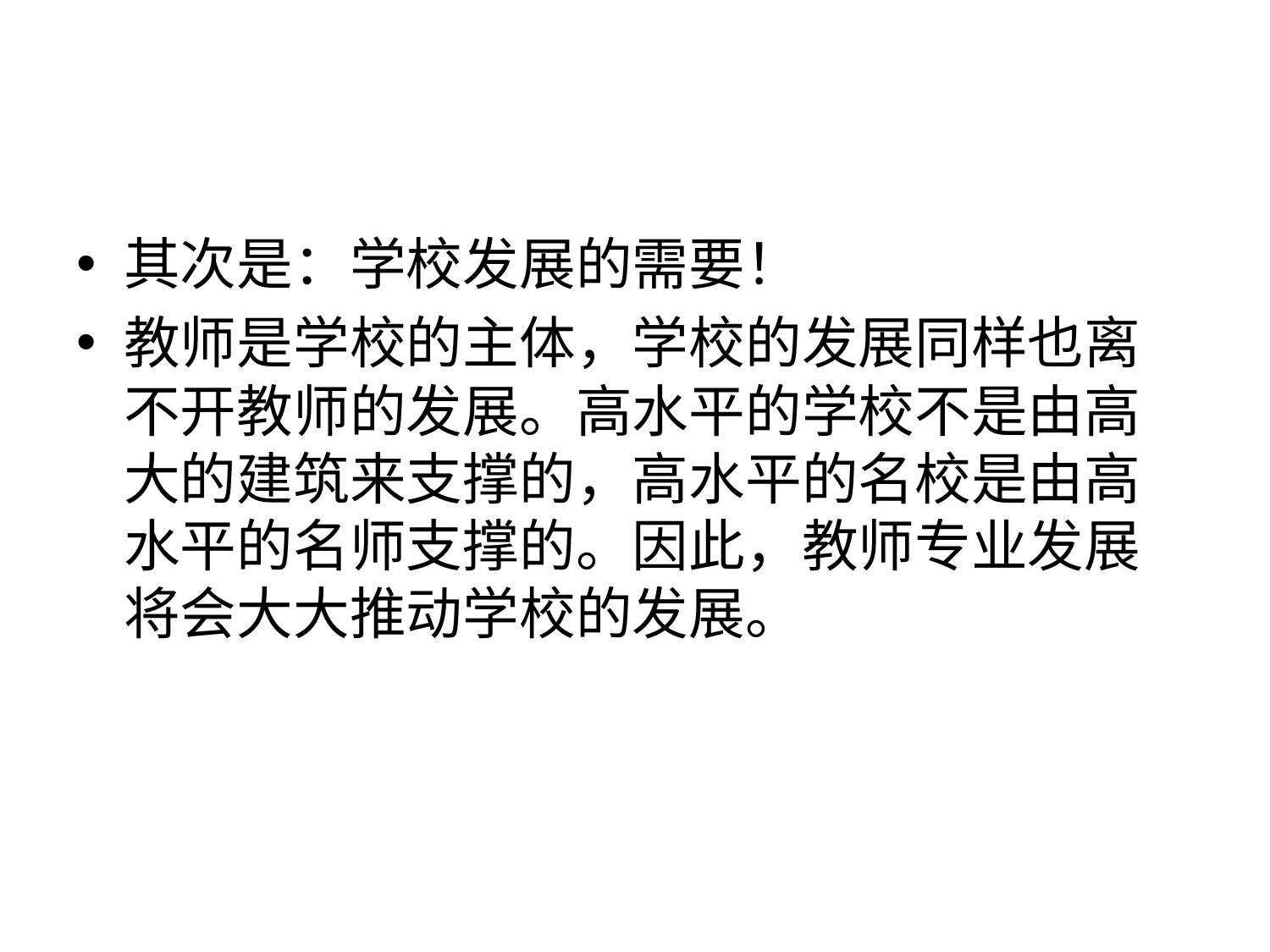

其次是：学校发展的需要！
教师是学校的主体，学校的发展同样也离不开教师的发展。高水平的学校不是由高大的建筑来支撑的，高水平的名校是由高水平的名师支撑的。因此，教师专业发展将会大大推动学校的发展。